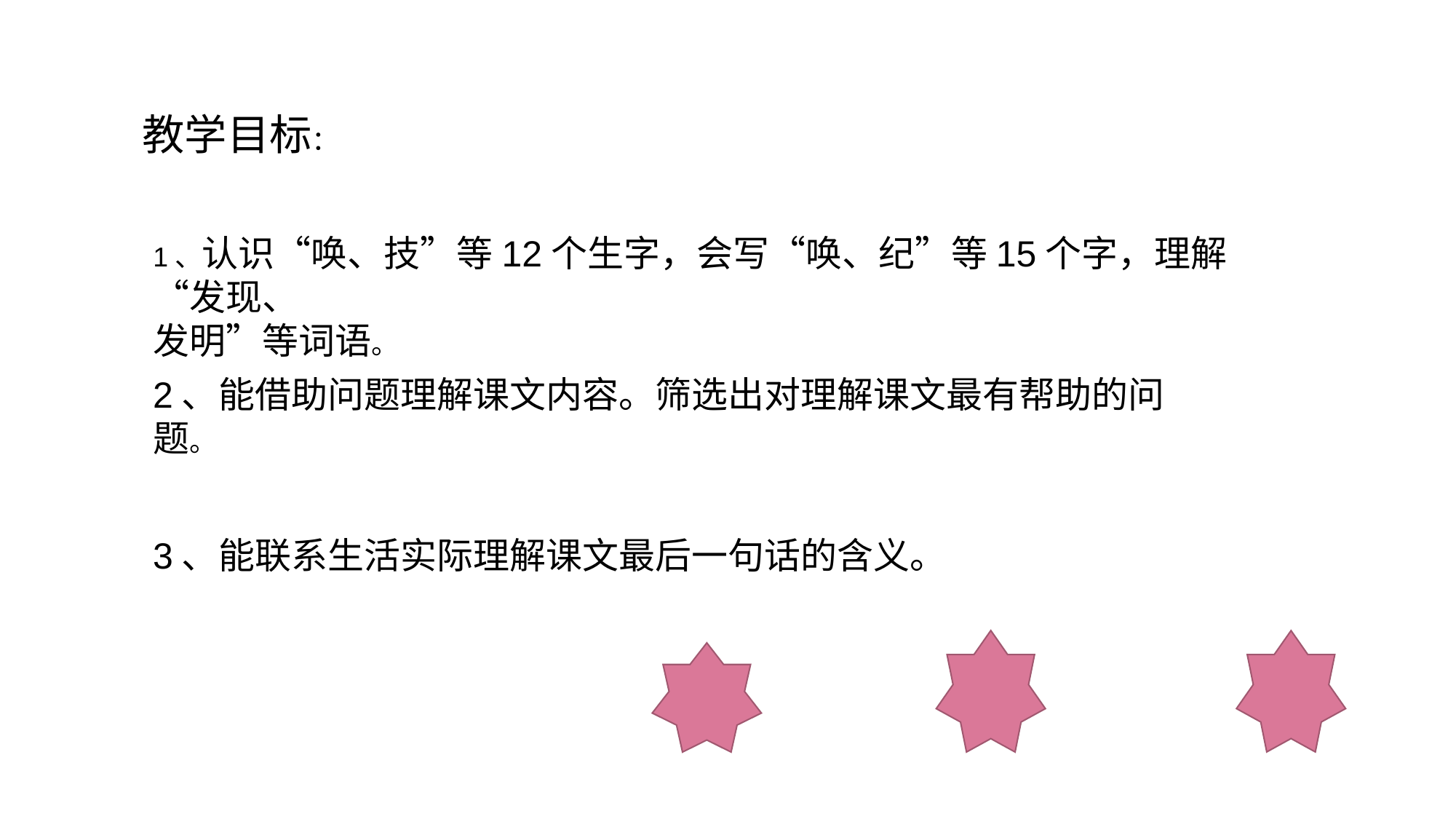

教学目标：
1、认识“唤、技”等12个生字，会写“唤、纪”等15个字，理解“发现、
发明”等词语。
2、能借助问题理解课文内容。筛选出对理解课文最有帮助的问题。
3、能联系生活实际理解课文最后一句话的含义。